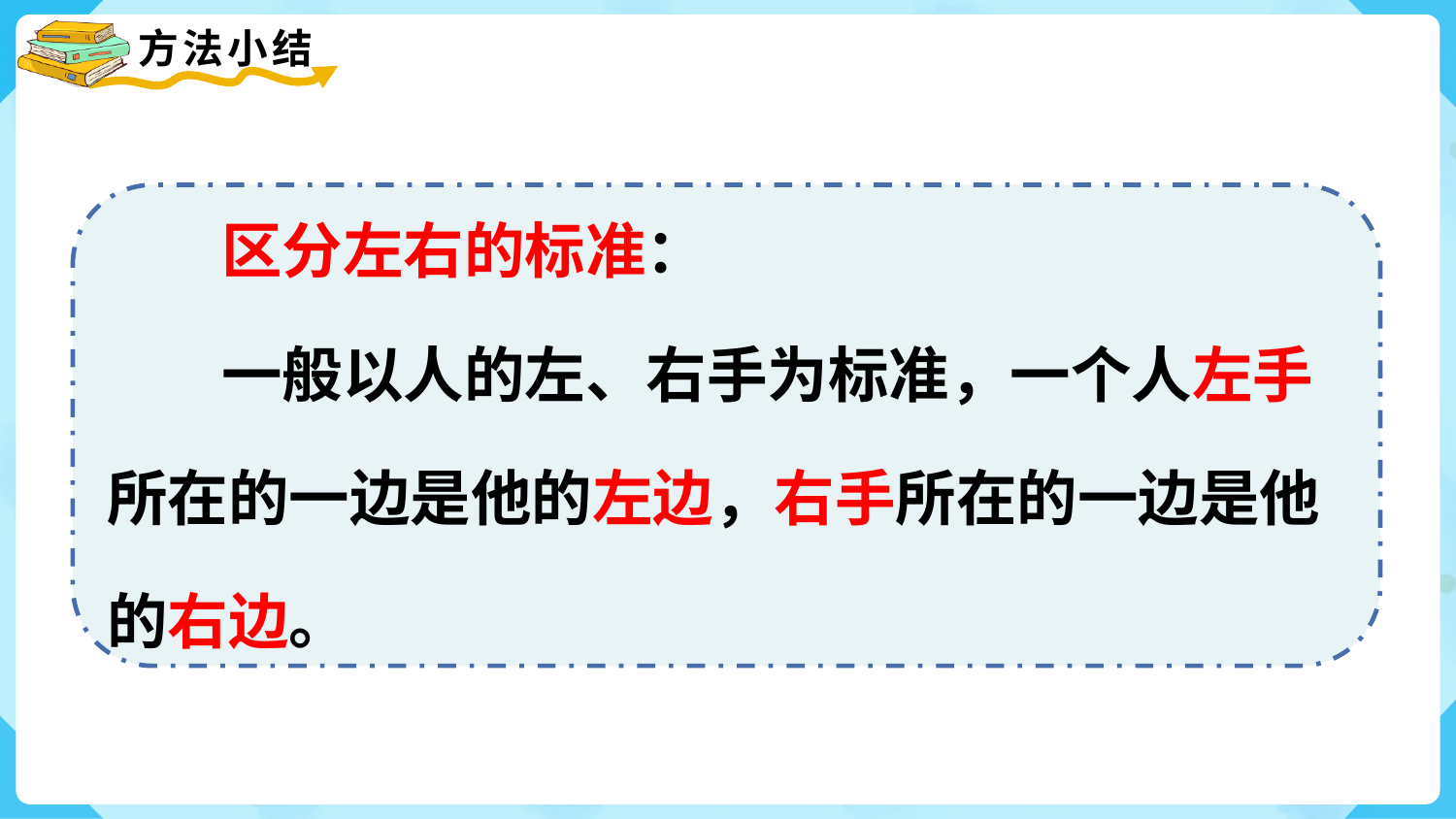

区分左右的标准：
一般以人的左、右手为标准，一个人左手所在的一边是他的左边，右手所在的一边是他的右边。